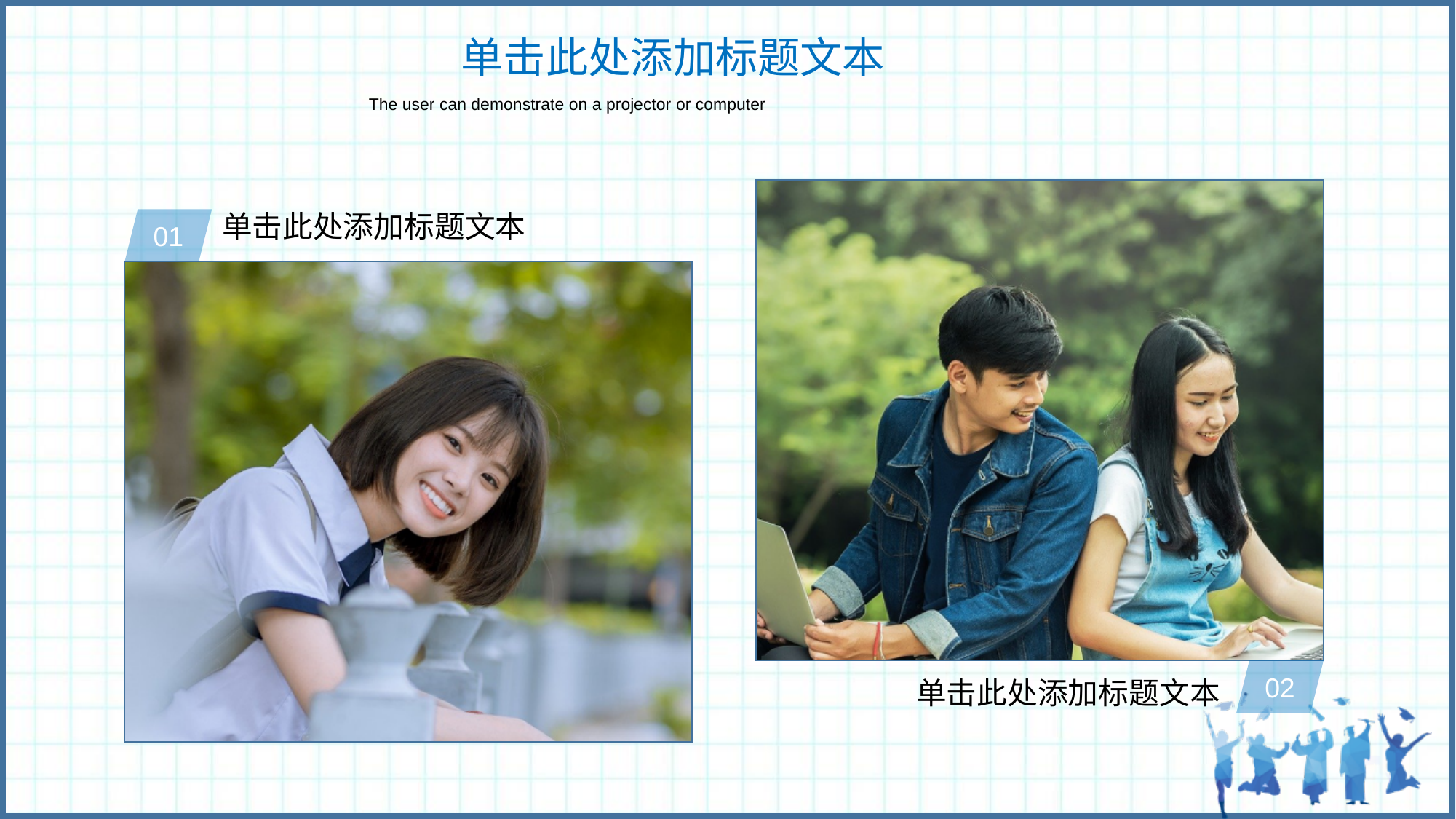

单击此处添加标题文本
The user can demonstrate on a projector or computer

单击此处添加标题文本
01
02
单击此处添加标题文本